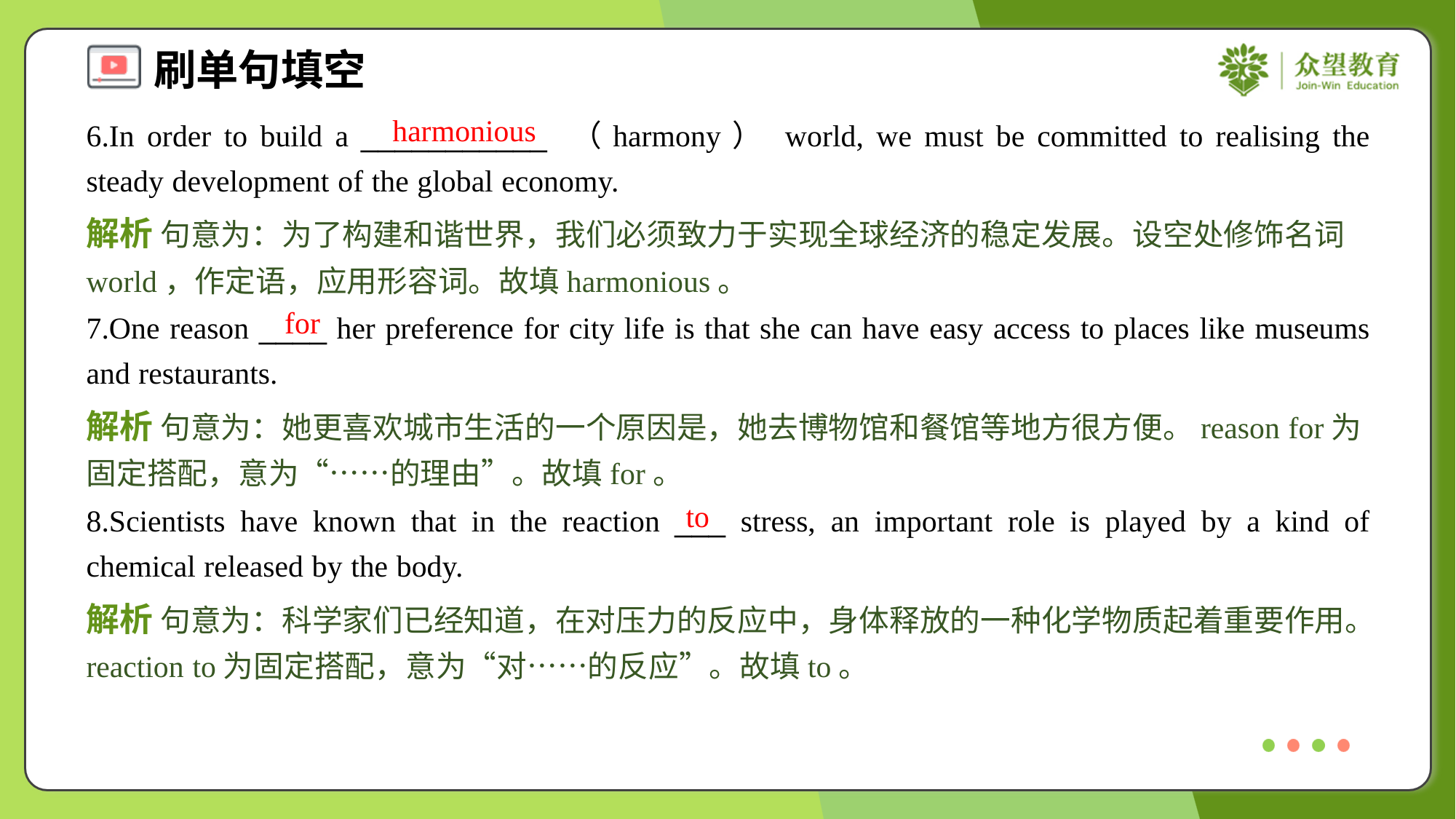

harmonious
6.In order to build a ___________ （harmony） world, we must be committed to realising the steady development of the global economy.
解析 句意为：为了构建和谐世界，我们必须致力于实现全球经济的稳定发展。设空处修饰名词world，作定语，应用形容词。故填harmonious。
for
7.One reason ____ her preference for city life is that she can have easy access to places like museums and restaurants.
解析 句意为：她更喜欢城市生活的一个原因是，她去博物馆和餐馆等地方很方便。reason for为固定搭配，意为“……的理由”。故填for。
to
8.Scientists have known that in the reaction ___ stress, an important role is played by a kind of chemical released by the body.
解析 句意为：科学家们已经知道，在对压力的反应中，身体释放的一种化学物质起着重要作用。reaction to为固定搭配，意为“对……的反应”。故填to。